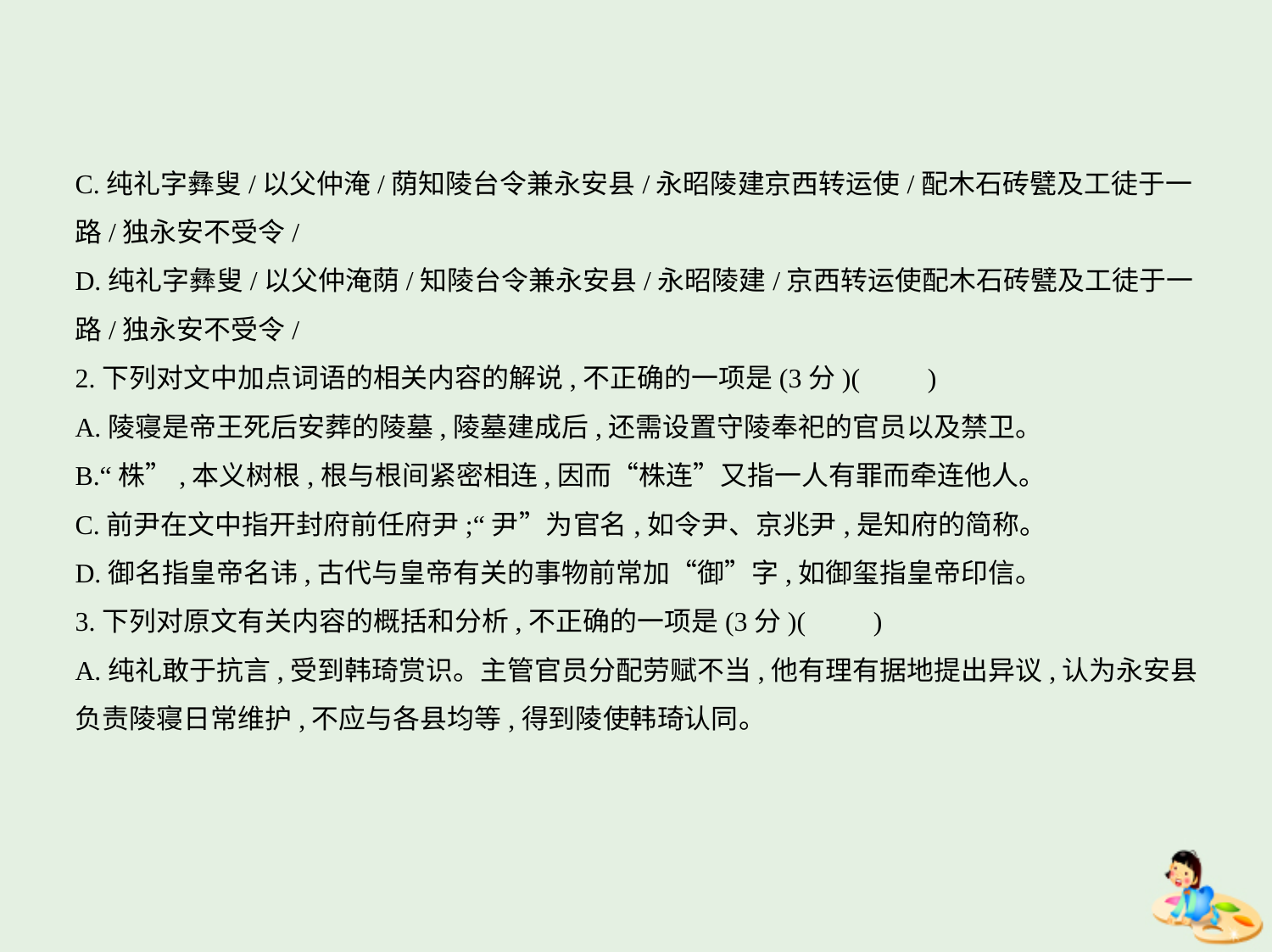

C.纯礼字彝叟/以父仲淹/荫知陵台令兼永安县/永昭陵建京西转运使/配木石砖甓及工徒于一
路/独永安不受令/
D.纯礼字彝叟/以父仲淹荫/知陵台令兼永安县/永昭陵建/京西转运使配木石砖甓及工徒于一
路/独永安不受令/
2.下列对文中加点词语的相关内容的解说,不正确的一项是(3分)(　　)
A.陵寝是帝王死后安葬的陵墓,陵墓建成后,还需设置守陵奉祀的官员以及禁卫。
B.“株”,本义树根,根与根间紧密相连,因而“株连”又指一人有罪而牵连他人。
C.前尹在文中指开封府前任府尹;“尹”为官名,如令尹、京兆尹,是知府的简称。
D.御名指皇帝名讳,古代与皇帝有关的事物前常加“御”字,如御玺指皇帝印信。
3.下列对原文有关内容的概括和分析,不正确的一项是(3分)(　　)
A.纯礼敢于抗言,受到韩琦赏识。主管官员分配劳赋不当,他有理有据地提出异议,认为永安县
负责陵寝日常维护,不应与各县均等,得到陵使韩琦认同。